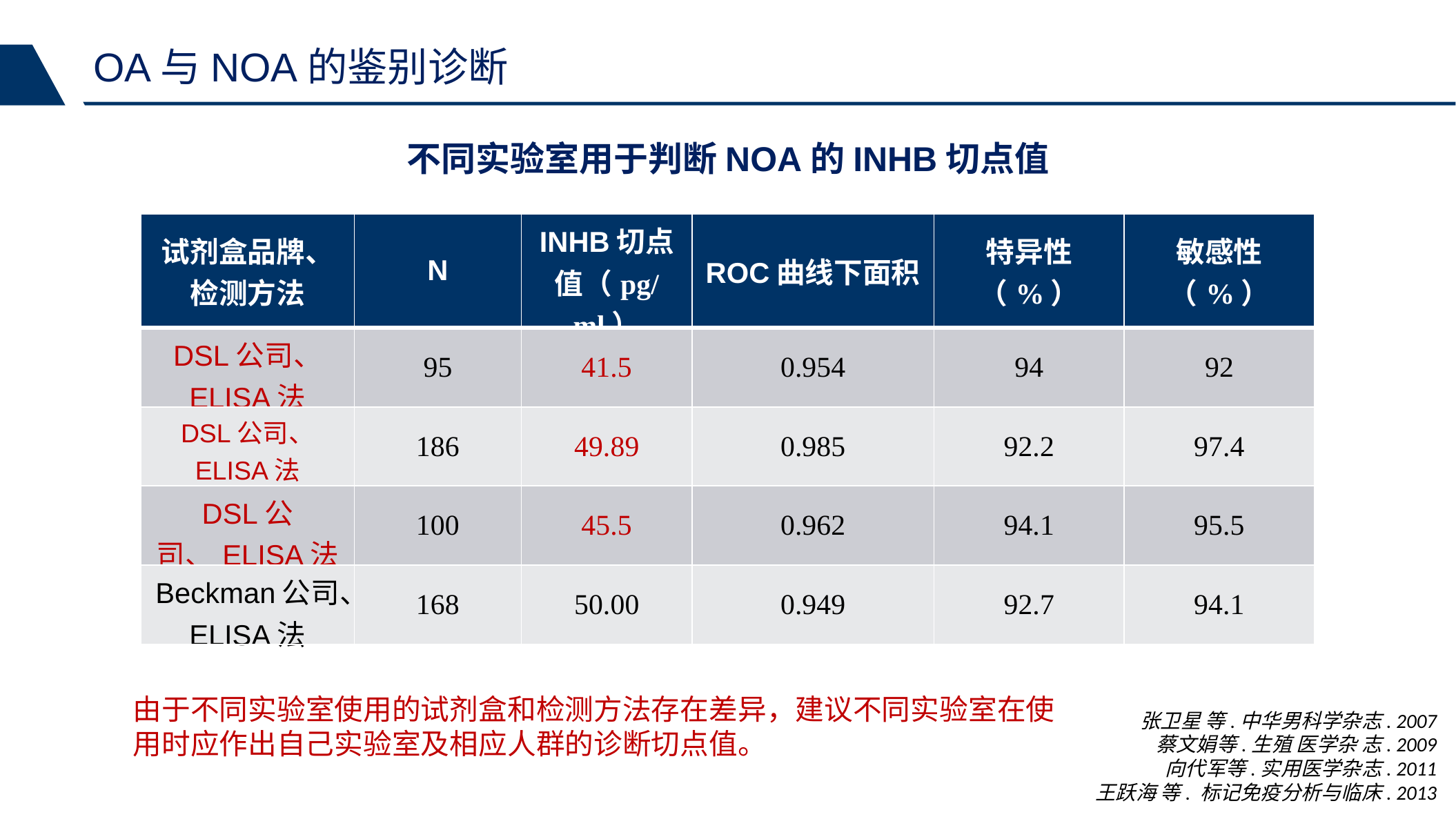

OA与NOA的鉴别诊断

不同实验室用于判断NOA的INHB切点值
| 试剂盒品牌、检测方法 | N | INHB切点值（pg/ml） | ROC曲线下面积 | 特异性 （%） | 敏感性 （%） |
| --- | --- | --- | --- | --- | --- |
| DSL公司、 ELISA法 | 95 | 41.5 | 0.954 | 94 | 92 |
| DSL公司、 ELISA法 | 186 | 49.89 | 0.985 | 92.2 | 97.4 |
| DSL公司、ELISA法 | 100 | 45.5 | 0.962 | 94.1 | 95.5 |
| Beckman公司、ELISA法 | 168 | 50.00 | 0.949 | 92.7 | 94.1 |
由于不同实验室使用的试剂盒和检测方法存在差异，建议不同实验室在使用时应作出自己实验室及相应人群的诊断切点值。
张卫星 等.中华男科学杂志. 2007
蔡文娟等.生殖 医学杂 志. 2009
向代军等.实用医学杂志. 2011
王跃海 等. 标记免疫分析与临床. 2013